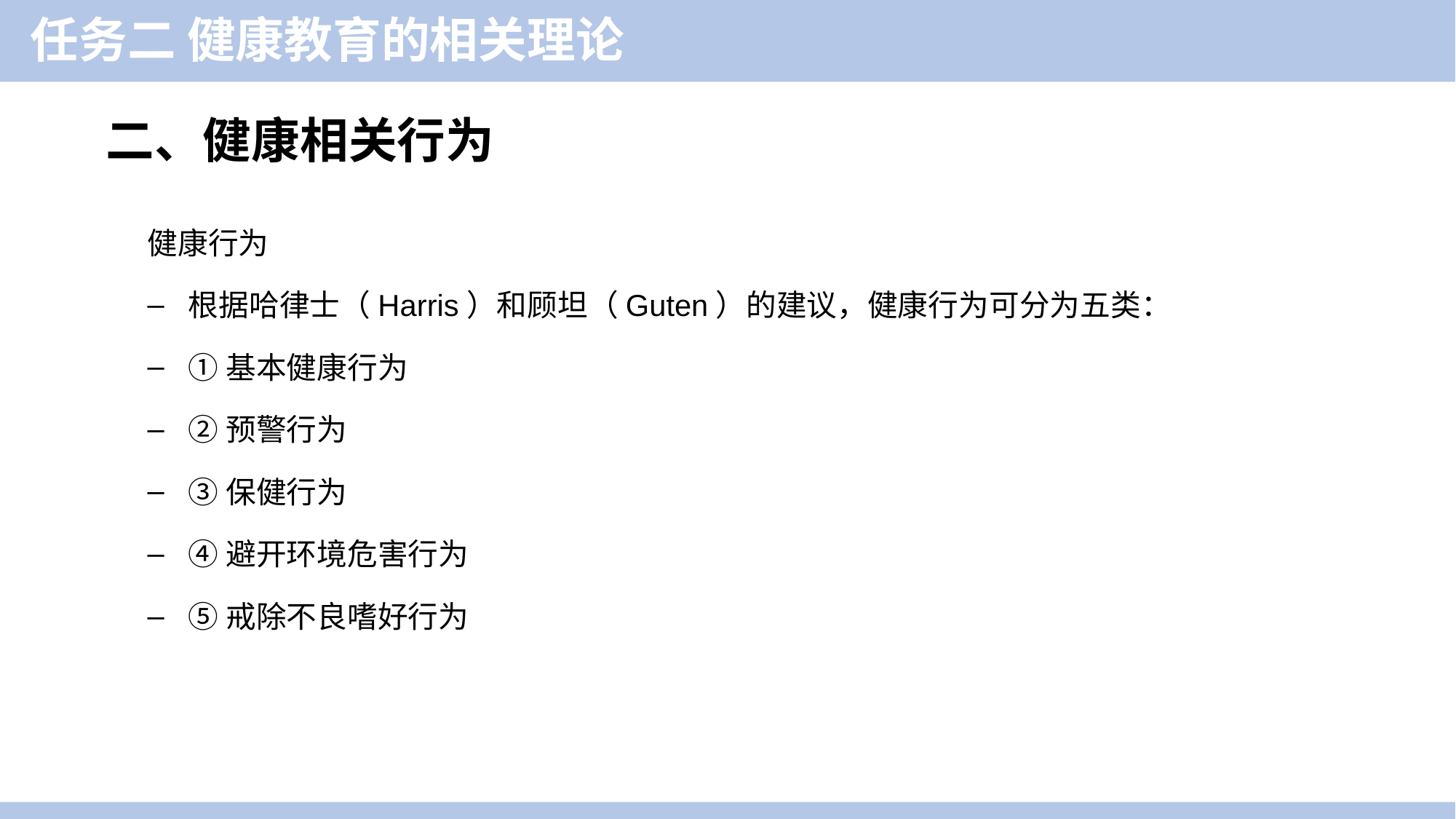

任务二 健康教育的相关理论
二、健康相关行为
健康行为
根据哈律士（Harris）和顾坦（Guten）的建议，健康行为可分为五类：
①基本健康行为
②预警行为
③保健行为
④避开环境危害行为
⑤戒除不良嗜好行为